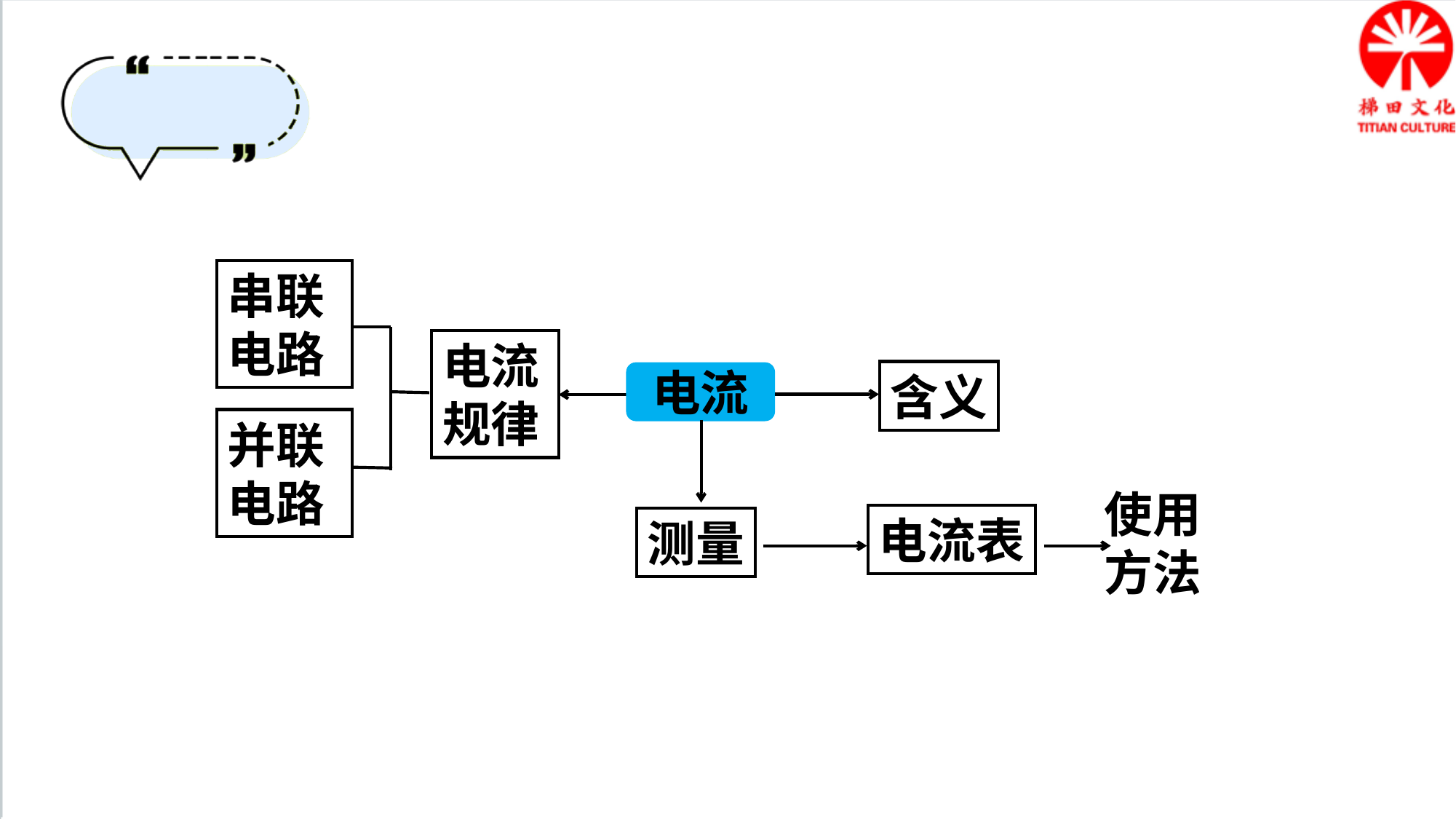

串联电路
电流规律
含义
电流
并联电路
使用方法
电流表
测量